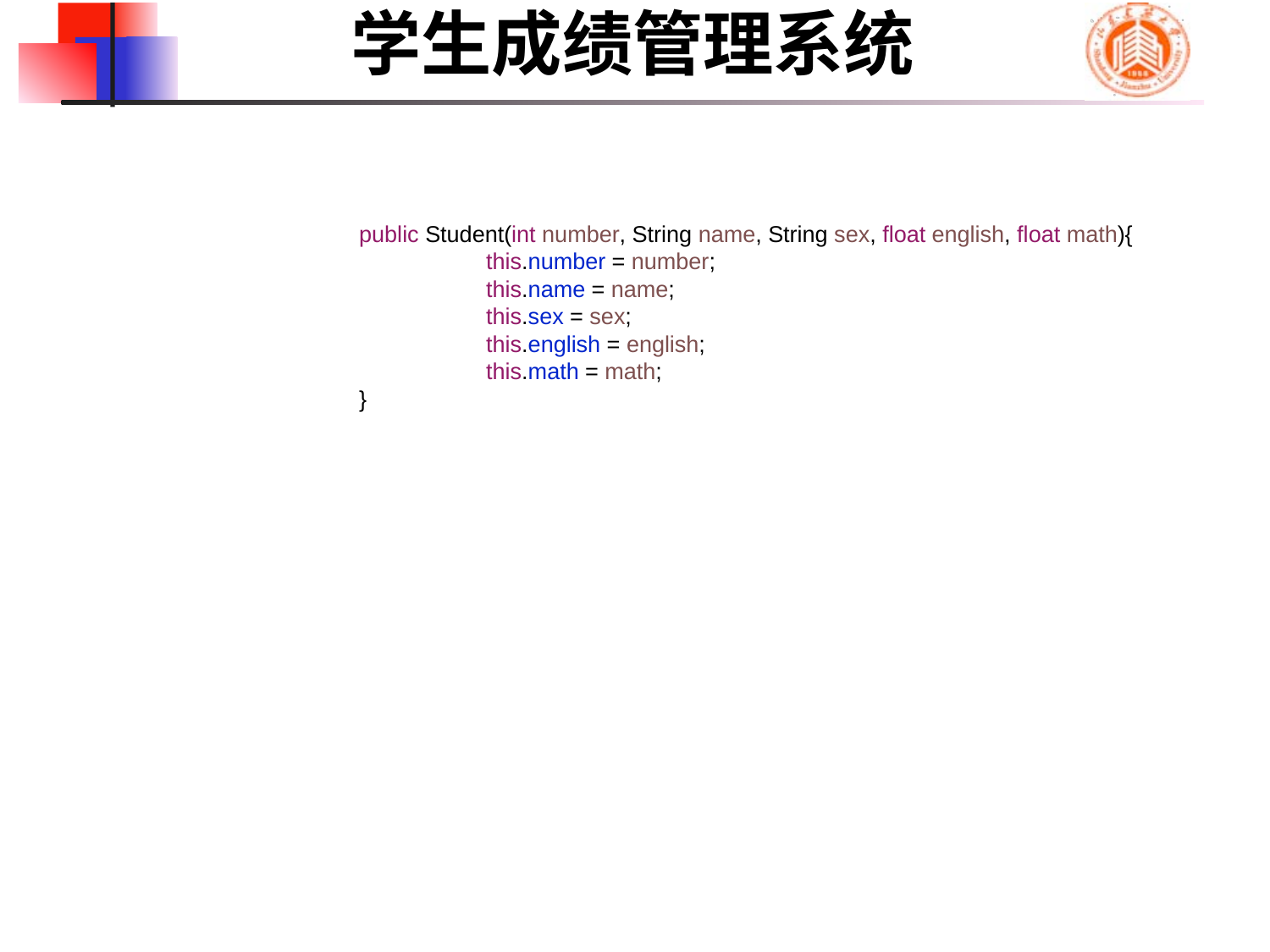

学生成绩管理系统
		public Student(int number, String name, String sex, float english, float math){
			this.number = number;
			this.name = name;
			this.sex = sex;
			this.english = english;
			this.math = math;
		}